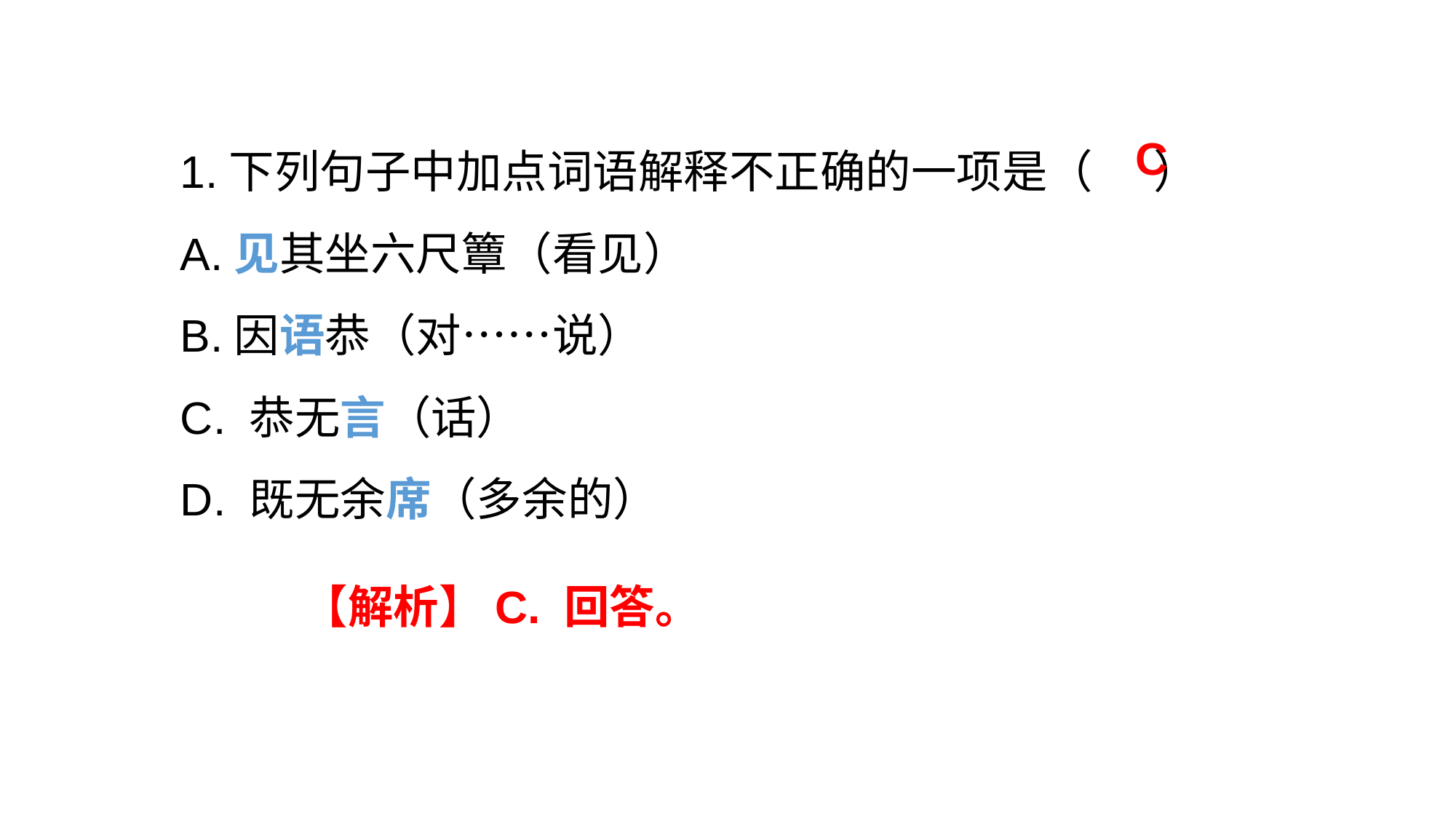

1.下列句子中加点词语解释不正确的一项是（      ）
A.见其坐六尺簟（看见）
B.因语恭（对……说）
C. 恭无言（话）
D. 既无余席（多余的）

C
【解析】C. 回答。